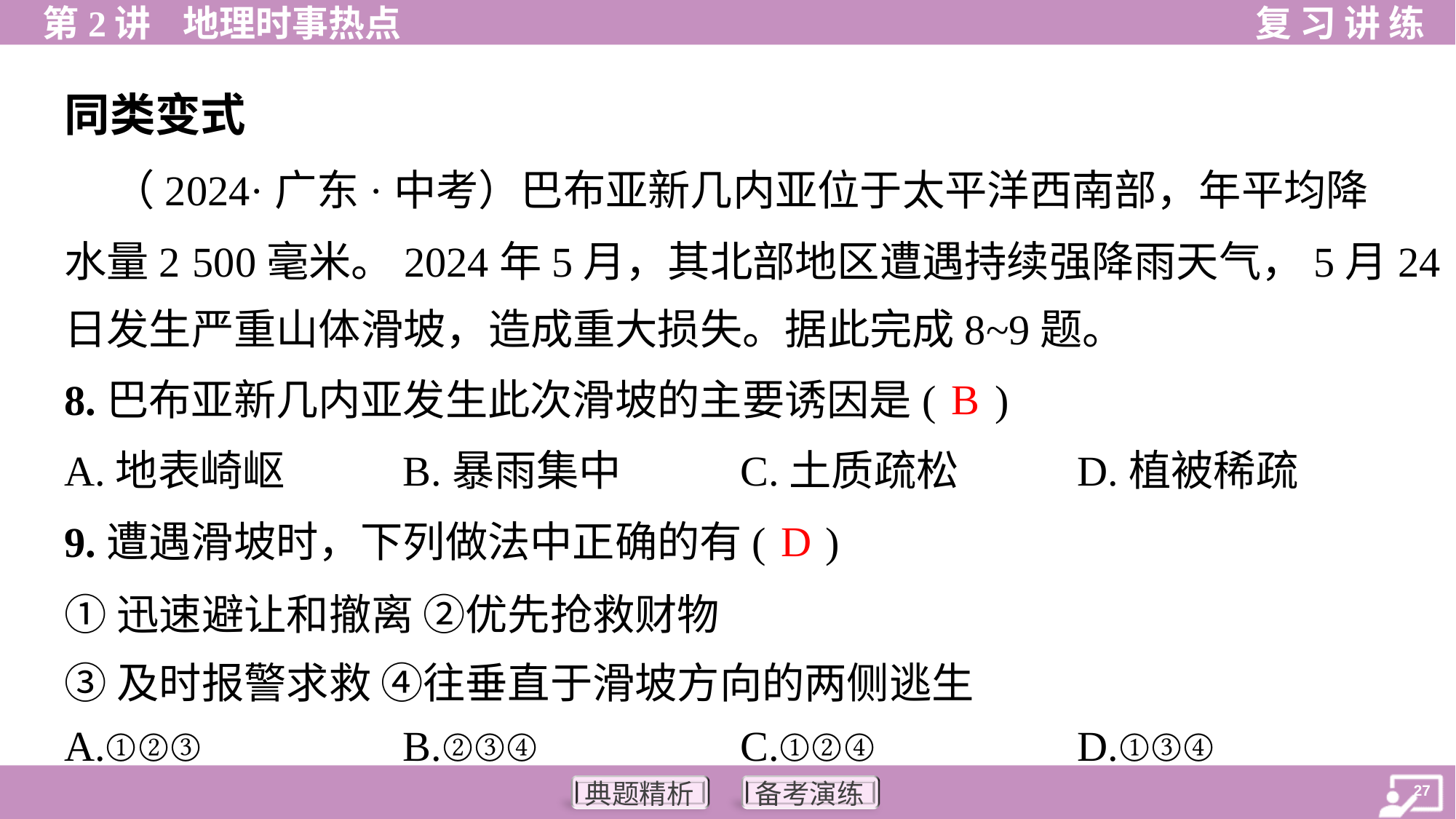

同类变式
    （2024·广东·中考）巴布亚新几内亚位于太平洋西南部，年平均降
水量2 500毫米。2024年5月，其北部地区遭遇持续强降雨天气，5月24
日发生严重山体滑坡，造成重大损失。据此完成8~9题。
B
8.巴布亚新几内亚发生此次滑坡的主要诱因是(     )
A.地表崎岖	B.暴雨集中	C.土质疏松	D.植被稀疏
D
9.遭遇滑坡时，下列做法中正确的有(     )
①迅速避让和撤离 ②优先抢救财物
③及时报警求救 ④往垂直于滑坡方向的两侧逃生
A.①②③	B.②③④	C.①②④	D.①③④